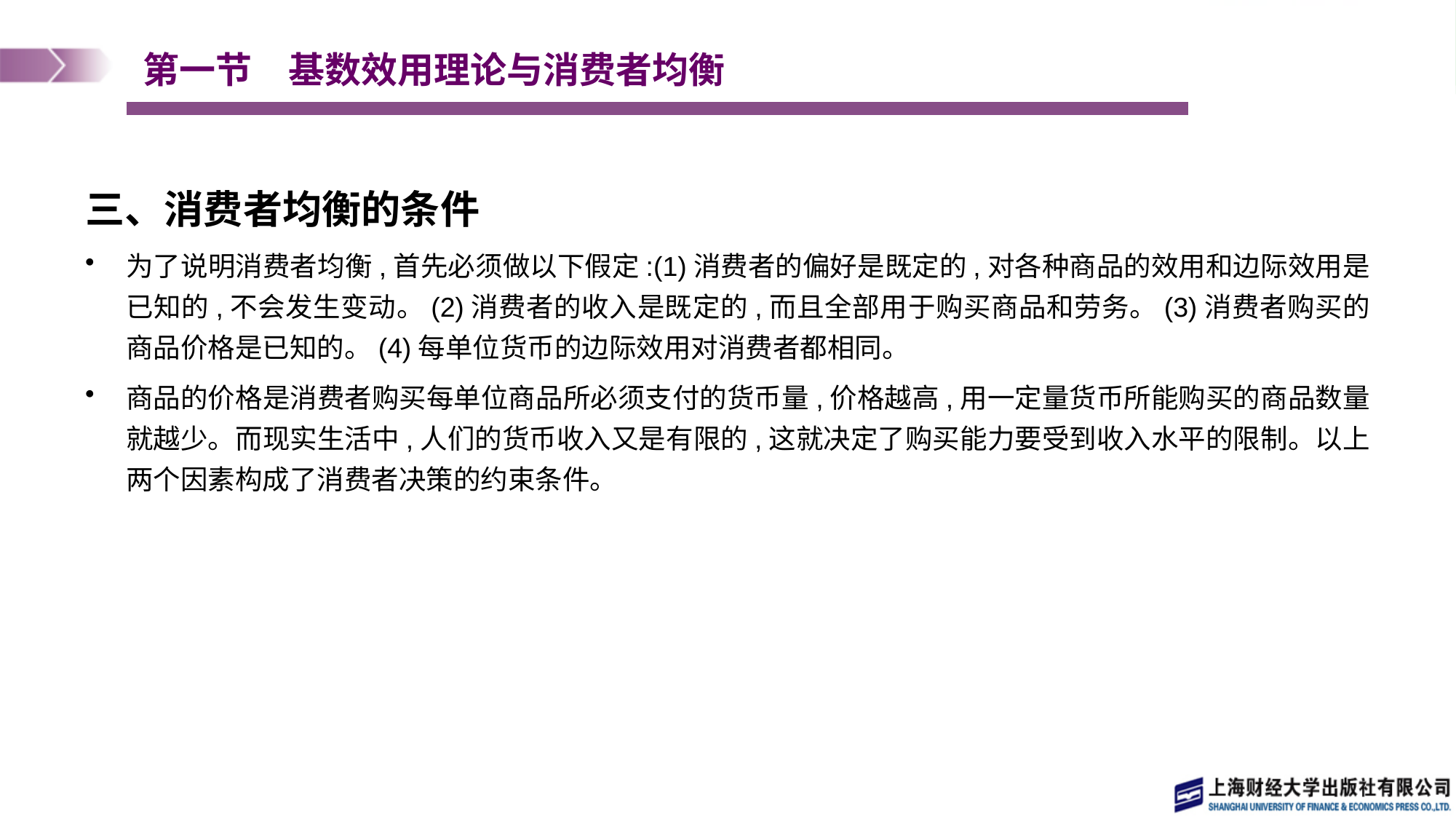

# 第一节　基数效用理论与消费者均衡
三、消费者均衡的条件
为了说明消费者均衡,首先必须做以下假定:(1)消费者的偏好是既定的,对各种商品的效用和边际效用是已知的,不会发生变动。(2)消费者的收入是既定的,而且全部用于购买商品和劳务。(3)消费者购买的商品价格是已知的。(4)每单位货币的边际效用对消费者都相同。
商品的价格是消费者购买每单位商品所必须支付的货币量,价格越高,用一定量货币所能购买的商品数量就越少。而现实生活中,人们的货币收入又是有限的,这就决定了购买能力要受到收入水平的限制。以上两个因素构成了消费者决策的约束条件。